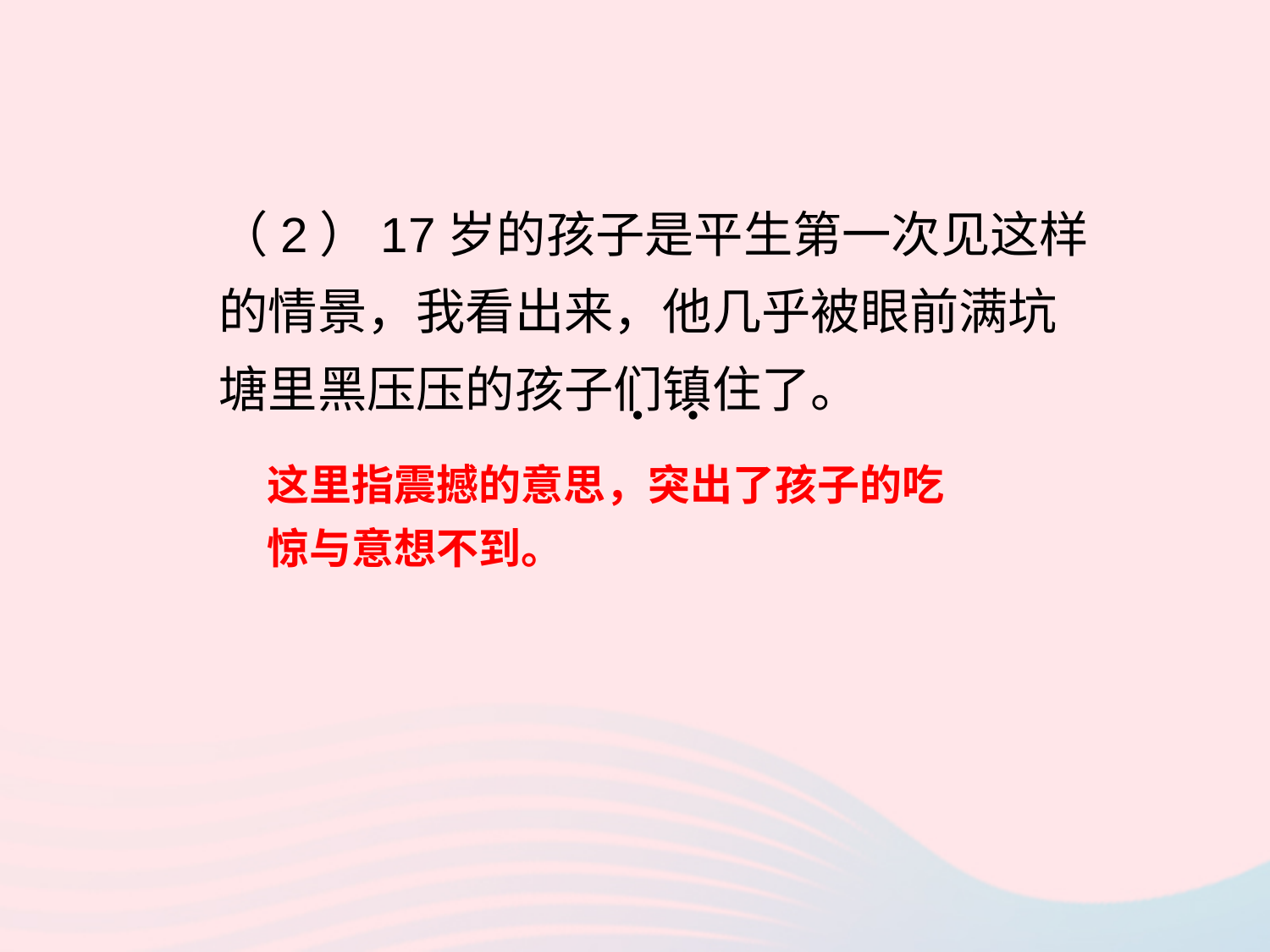

（2）17岁的孩子是平生第一次见这样的情景，我看出来，他几乎被眼前满坑塘里黑压压的孩子们镇住了。
•     •
这里指震撼的意思，突出了孩子的吃惊与意想不到。